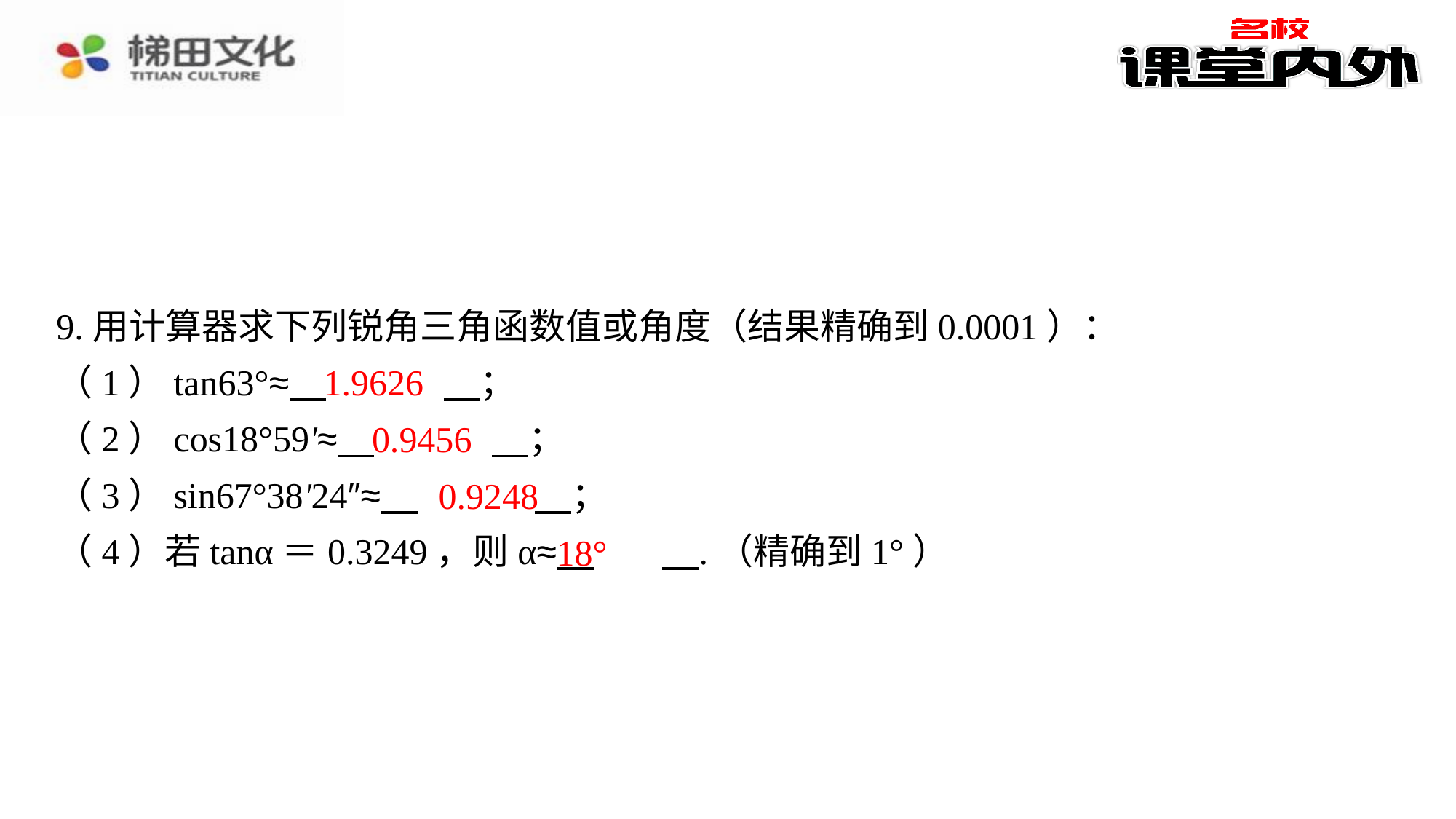

9.用计算器求下列锐角三角函数值或角度（结果精确到0.0001）：
（1）tan63°≈ 　1.9626　⁠；
（2）cos18°59'≈ 　0.9456　⁠；
（3）sin67°38'24″≈ 　0.9248　⁠；
（4）若tanα＝0.3249，则α≈ 　18°　⁠.（精确到1°）
1.9626
0.9456
0.9248
18°